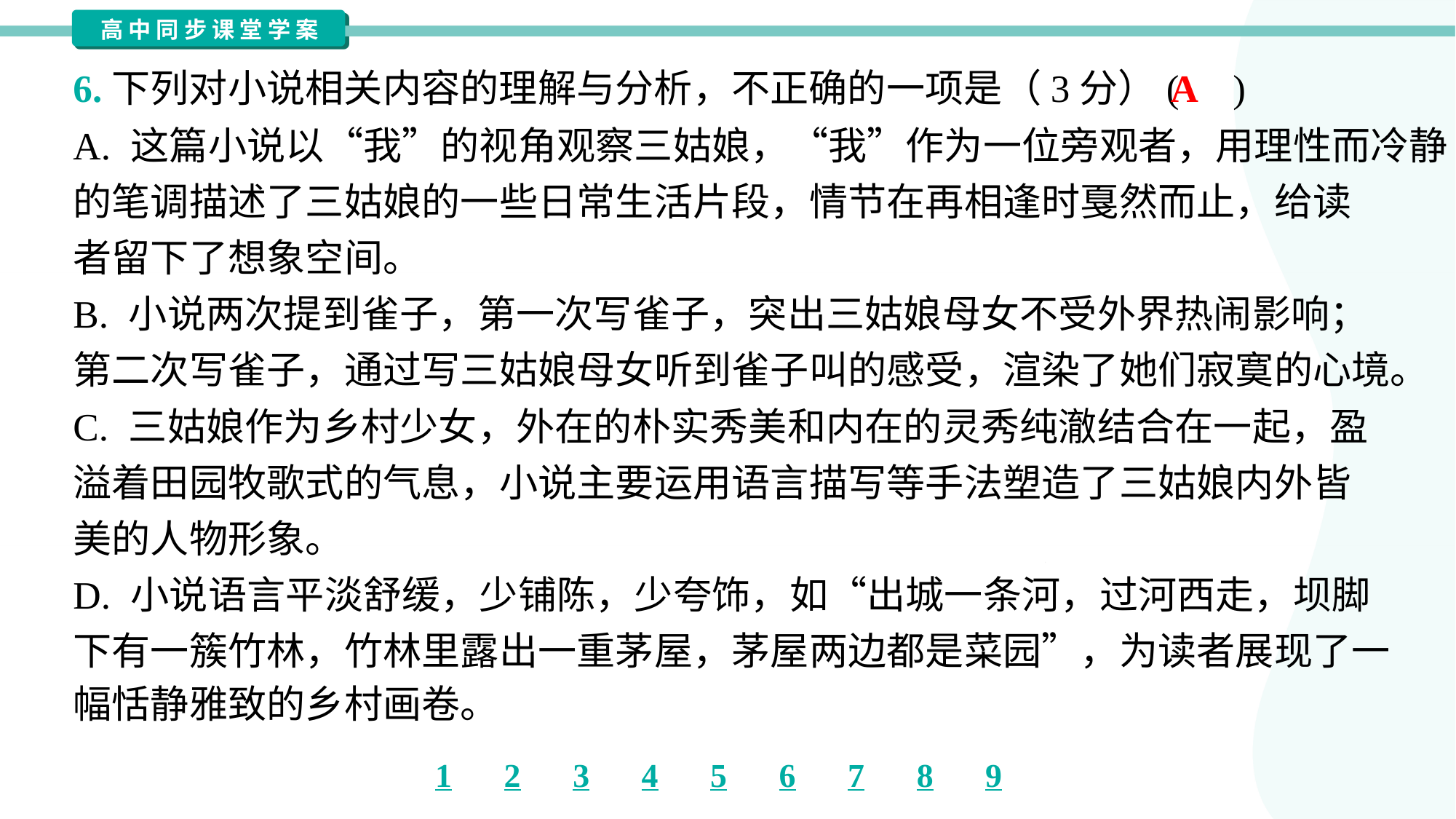

A
6.下列对小说相关内容的理解与分析，不正确的一项是（3分）(     )
A. 这篇小说以“我”的视角观察三姑娘，“我”作为一位旁观者，用理性而冷静
的笔调描述了三姑娘的一些日常生活片段，情节在再相逢时戛然而止，给读
者留下了想象空间。
B. 小说两次提到雀子，第一次写雀子，突出三姑娘母女不受外界热闹影响；
第二次写雀子，通过写三姑娘母女听到雀子叫的感受，渲染了她们寂寞的心境。
C. 三姑娘作为乡村少女，外在的朴实秀美和内在的灵秀纯澈结合在一起，盈
溢着田园牧歌式的气息，小说主要运用语言描写等手法塑造了三姑娘内外皆
美的人物形象。
D. 小说语言平淡舒缓，少铺陈，少夸饰，如“出城一条河，过河西走，坝脚
下有一簇竹林，竹林里露出一重茅屋，茅屋两边都是菜园”，为读者展现了一
幅恬静雅致的乡村画卷。